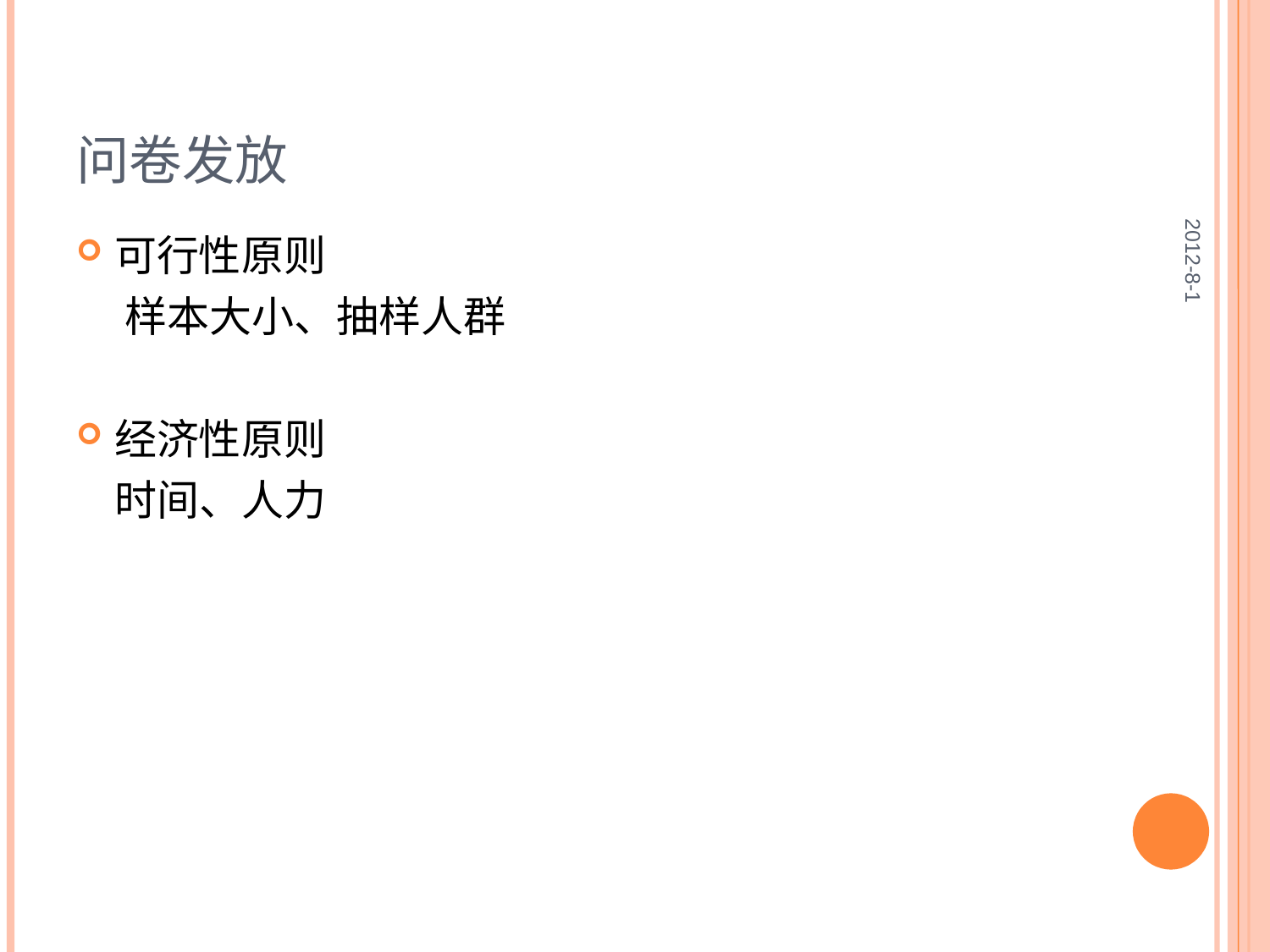

# 问卷发放
2012-8-1
可行性原则
    样本大小、抽样人群

经济性原则
   时间、人力